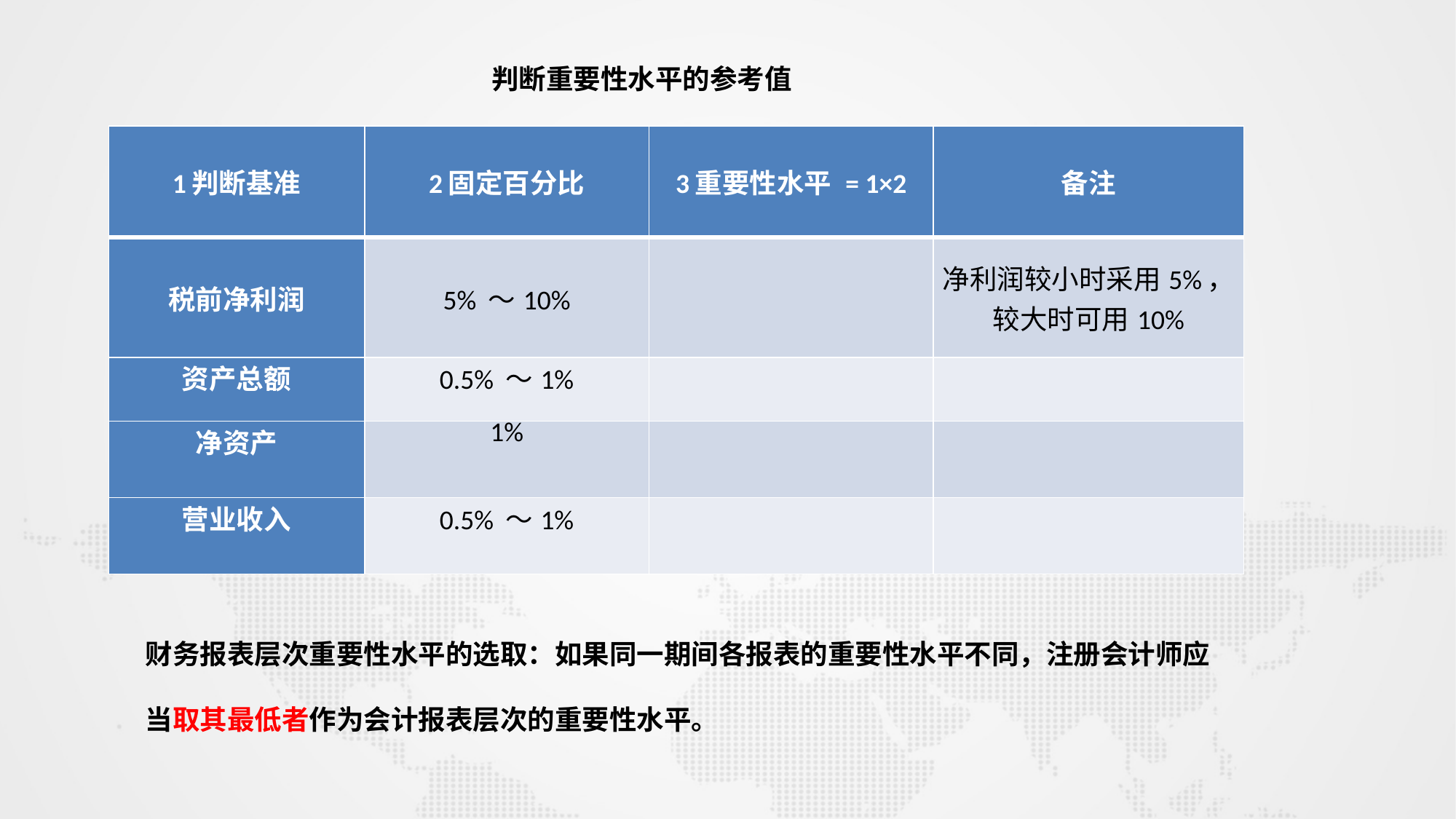

判断重要性水平的参考值
| 1判断基准 | 2固定百分比 | 3重要性水平 = 1×2 | 备注 |
| --- | --- | --- | --- |
| 税前净利润 | 5% ～10% |  | 净利润较小时采用5%，较大时可用10% |
| 资产总额 | 0.5% ～1% |  |  |
| 净资产 | 1% |  |  |
| 营业收入 | 0.5% ～1% |  |  |
财务报表层次重要性水平的选取：如果同一期间各报表的重要性水平不同，注册会计师应当取其最低者作为会计报表层次的重要性水平。